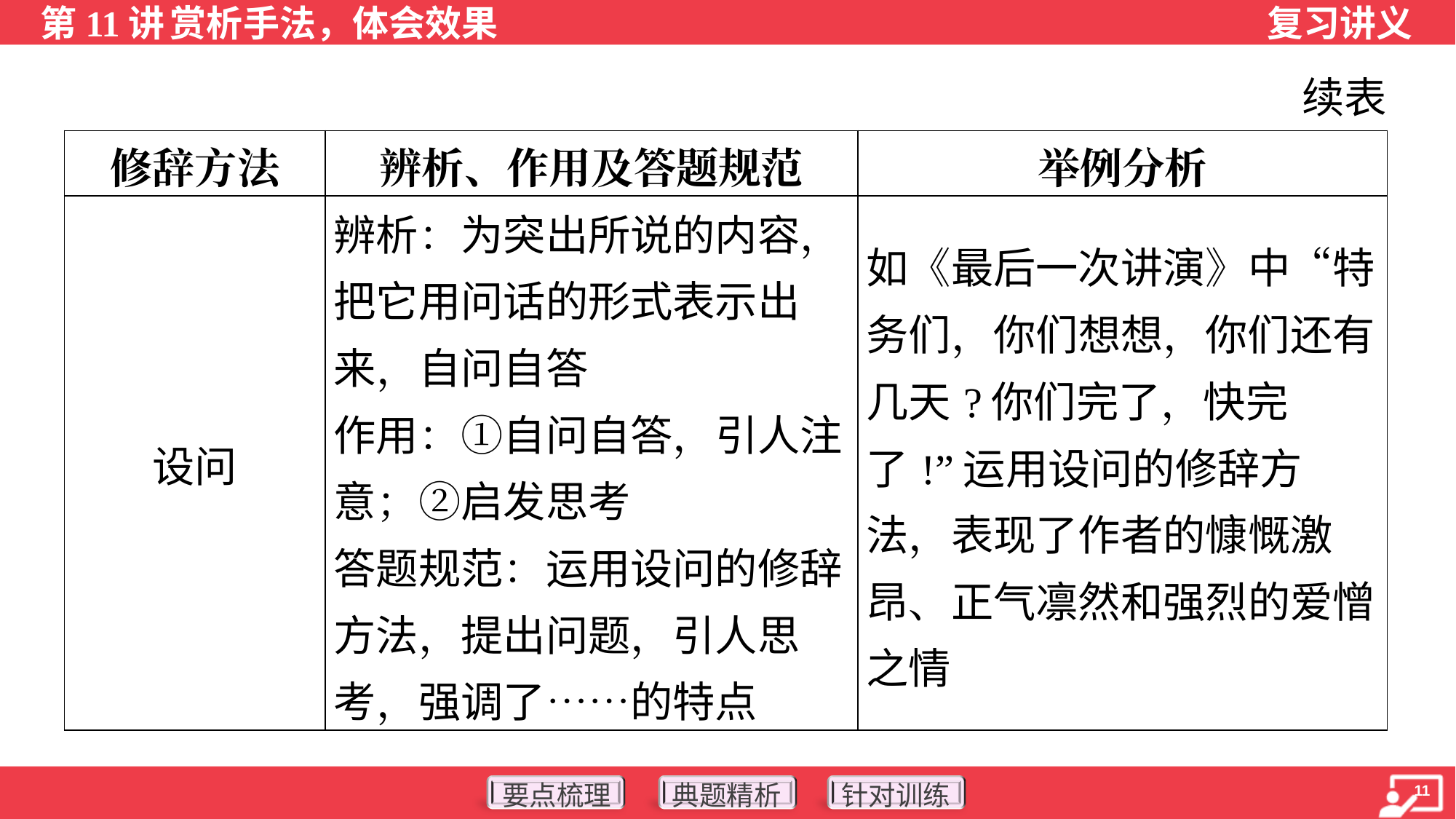

续表
| 修辞方法 | 辨析、作用及答题规范 | 举例分析 |
| --- | --- | --- |
| 设问 | 辨析：为突出所说的内容，把它用问话的形式表示出来，自问自答 作用：①自问自答，引人注意；②启发思考 答题规范：运用设问的修辞 方法，提出问题，引人思考，强调了……的特点 | 如《最后一次讲演》中“特 务们，你们想想，你们还有几天?你们完了，快完了!”运用设问的修辞方法，表现了作者的慷慨激昂、正气凛然和强烈的爱憎之情 |